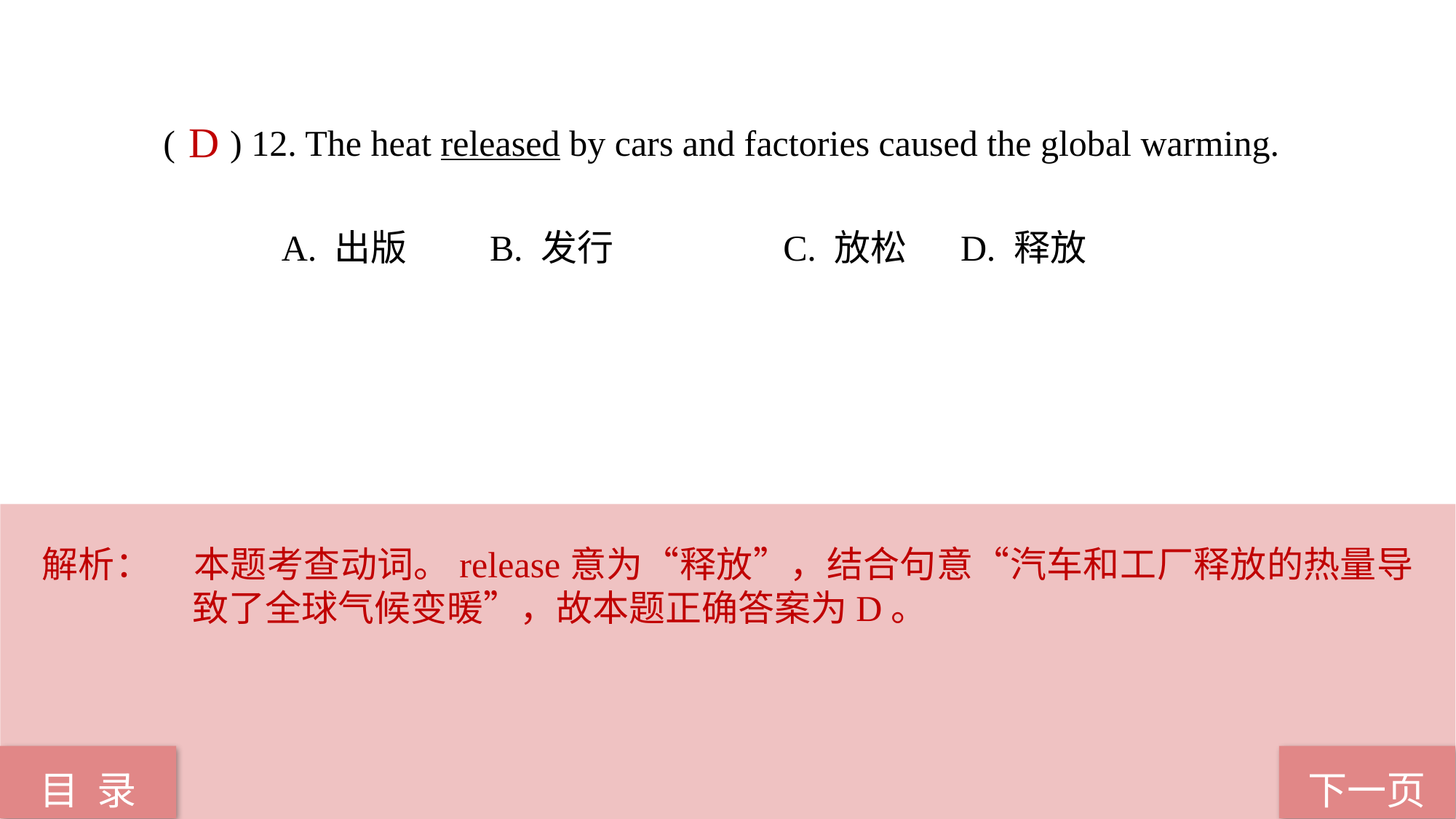

(      ) 12. The heat released by cars and factories caused the global warming.

             A. 出版         B. 发行	        C. 放松	   D. 释放
D
解析：	本题考查动词。release意为“释放”，结合句意“汽车和工厂释放的热量导致了全球气候变暖”，故本题正确答案为D。